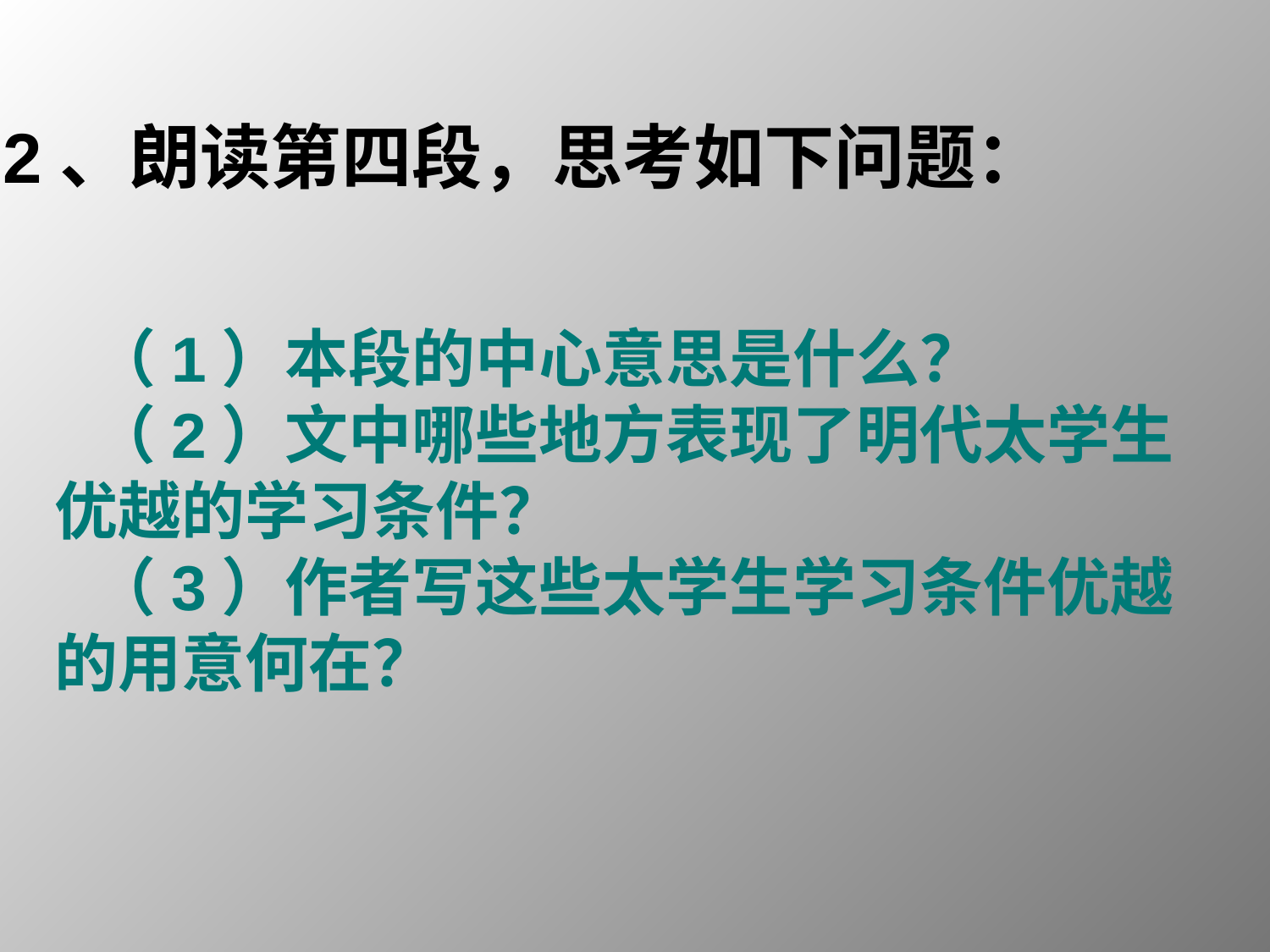

2、朗读第四段，思考如下问题：
（1）本段的中心意思是什么？
（2）文中哪些地方表现了明代太学生优越的学习条件？
（3）作者写这些太学生学习条件优越的用意何在？